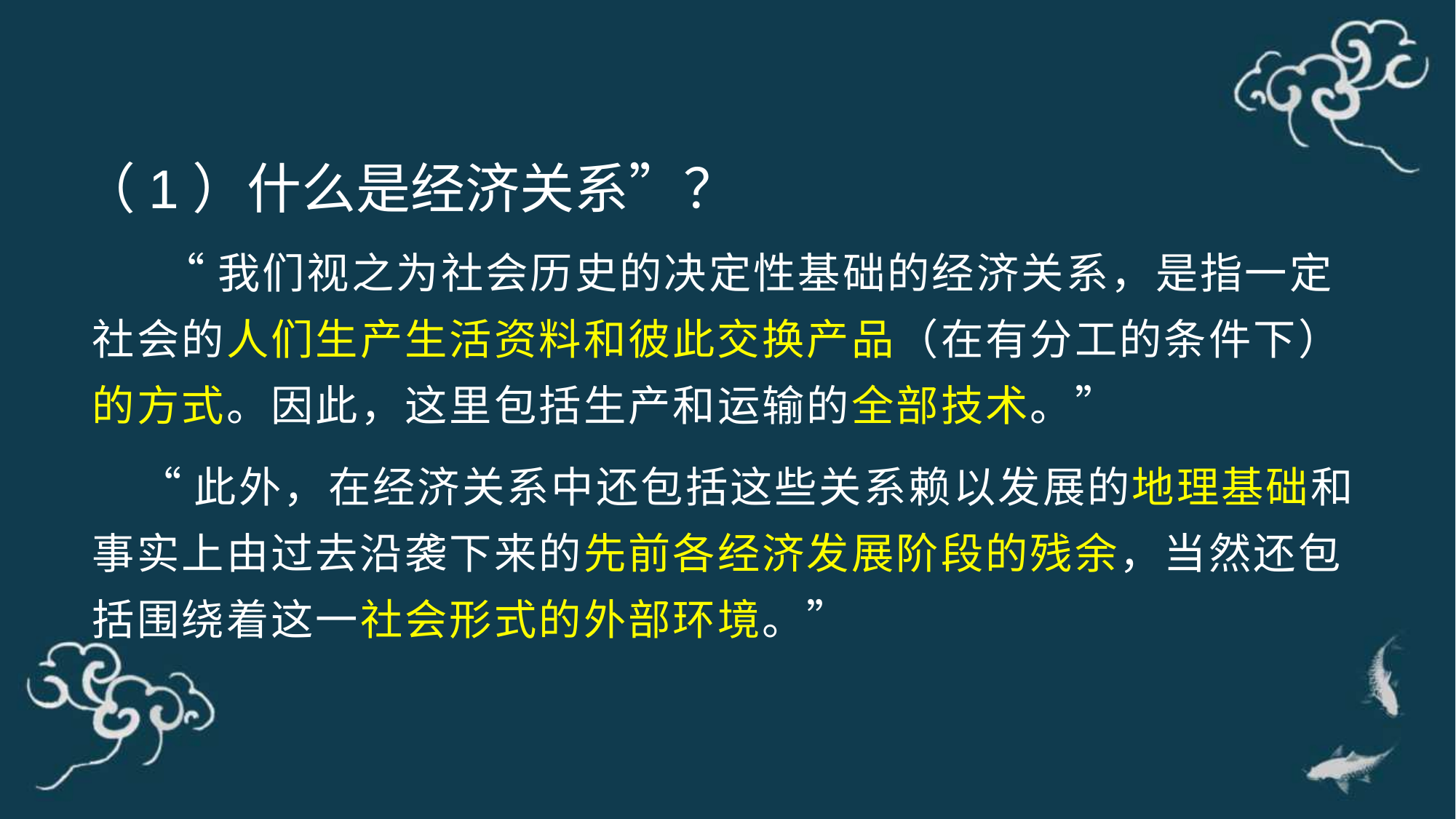

（1）什么是经济关系”？
      “我们视之为社会历史的决定性基础的经济关系，是指一定社会的人们生产生活资料和彼此交换产品（在有分工的条件下）的方式。因此，这里包括生产和运输的全部技术。”
    “此外，在经济关系中还包括这些关系赖以发展的地理基础和事实上由过去沿袭下来的先前各经济发展阶段的残余，当然还包括围绕着这一社会形式的外部环境。”